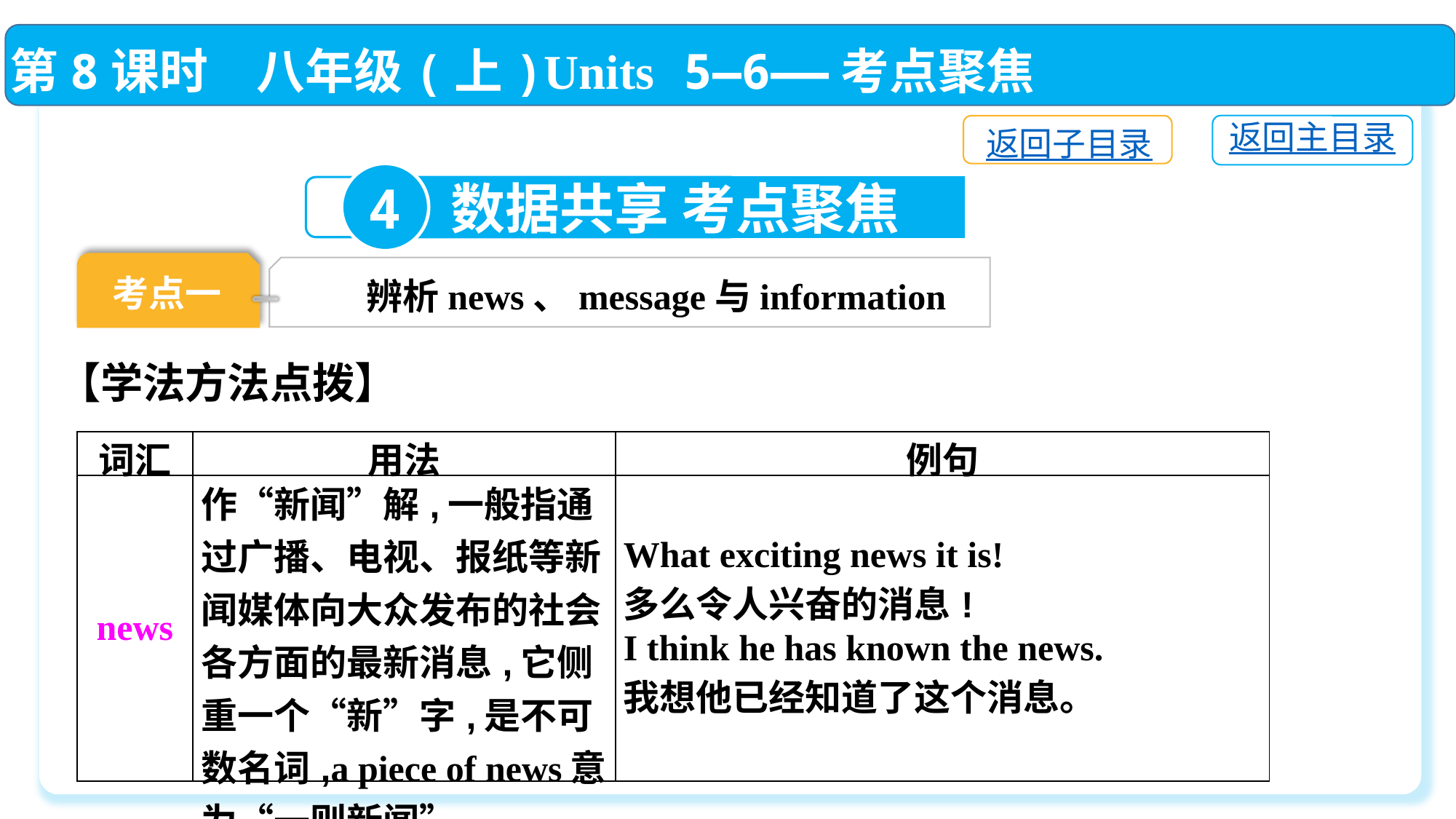

第8课时　八年级(上)Units 5—6——考点聚焦

返回主目录

返回子目录
4

数据共享 考点聚焦
考点一
辨析news、message与information

【学法方法点拨】

| 词汇 | 用法 | 例句 |
| --- | --- | --- |
| news | 作“新闻”解,一般指通过广播、电视、报纸等新闻媒体向大众发布的社会各方面的最新消息,它侧重一个“新”字,是不可数名词,a piece of news意为“一则新闻” | What exciting news it is! 多么令人兴奋的消息! I think he has known the news. 我想他已经知道了这个消息。 |